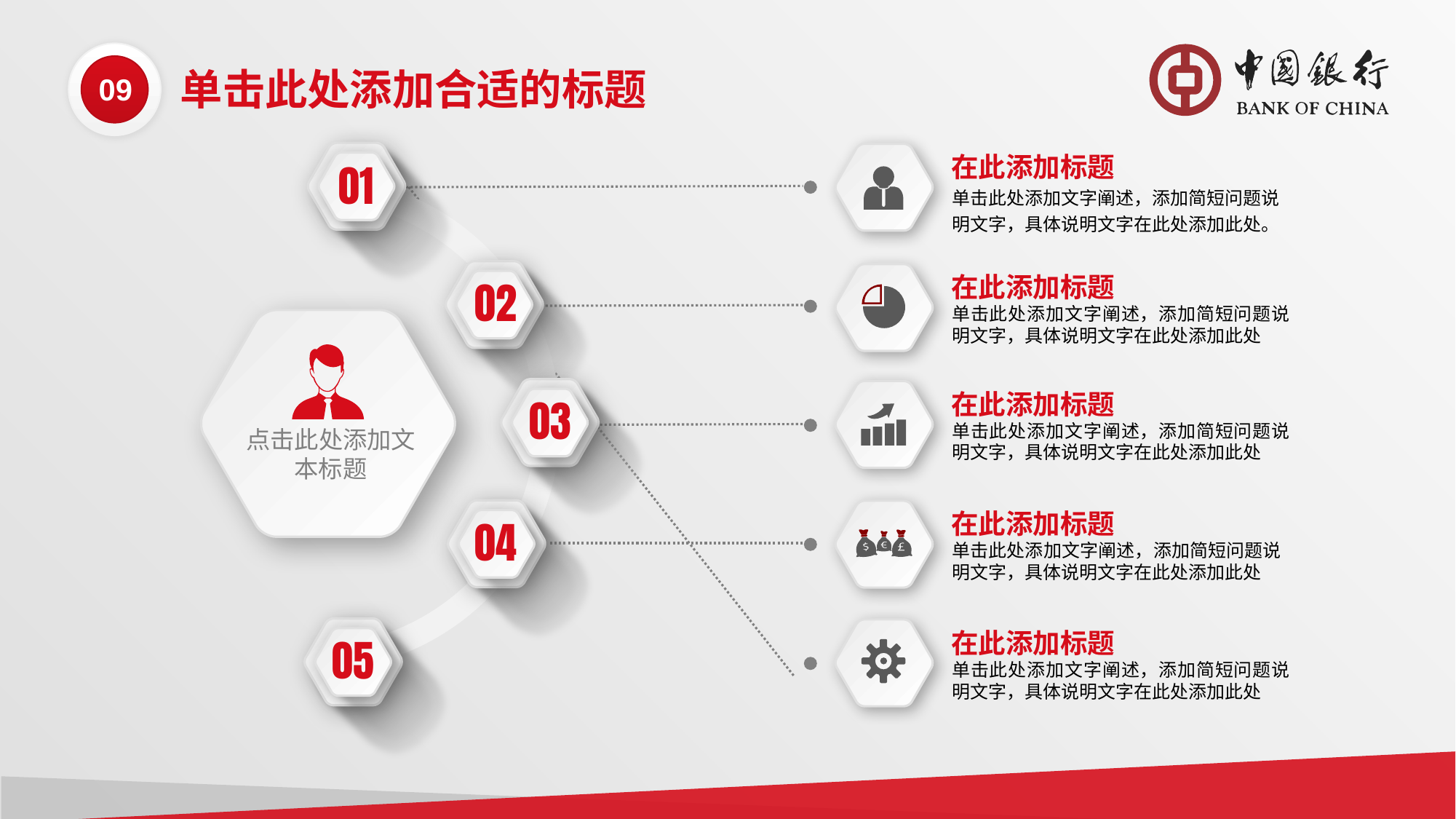

09
单击此处添加合适的标题

01

在此添加标题
单击此处添加文字阐述，添加简短问题说明文字，具体说明文字在此处添加此处。

02

在此添加标题
单击此处添加文字阐述，添加简短问题说明文字，具体说明文字在此处添加此处

点击此处添加文本标题

03

在此添加标题
单击此处添加文字阐述，添加简短问题说明文字，具体说明文字在此处添加此处

04

在此添加标题
单击此处添加文字阐述，添加简短问题说明文字，具体说明文字在此处添加此处

05

在此添加标题
单击此处添加文字阐述，添加简短问题说明文字，具体说明文字在此处添加此处